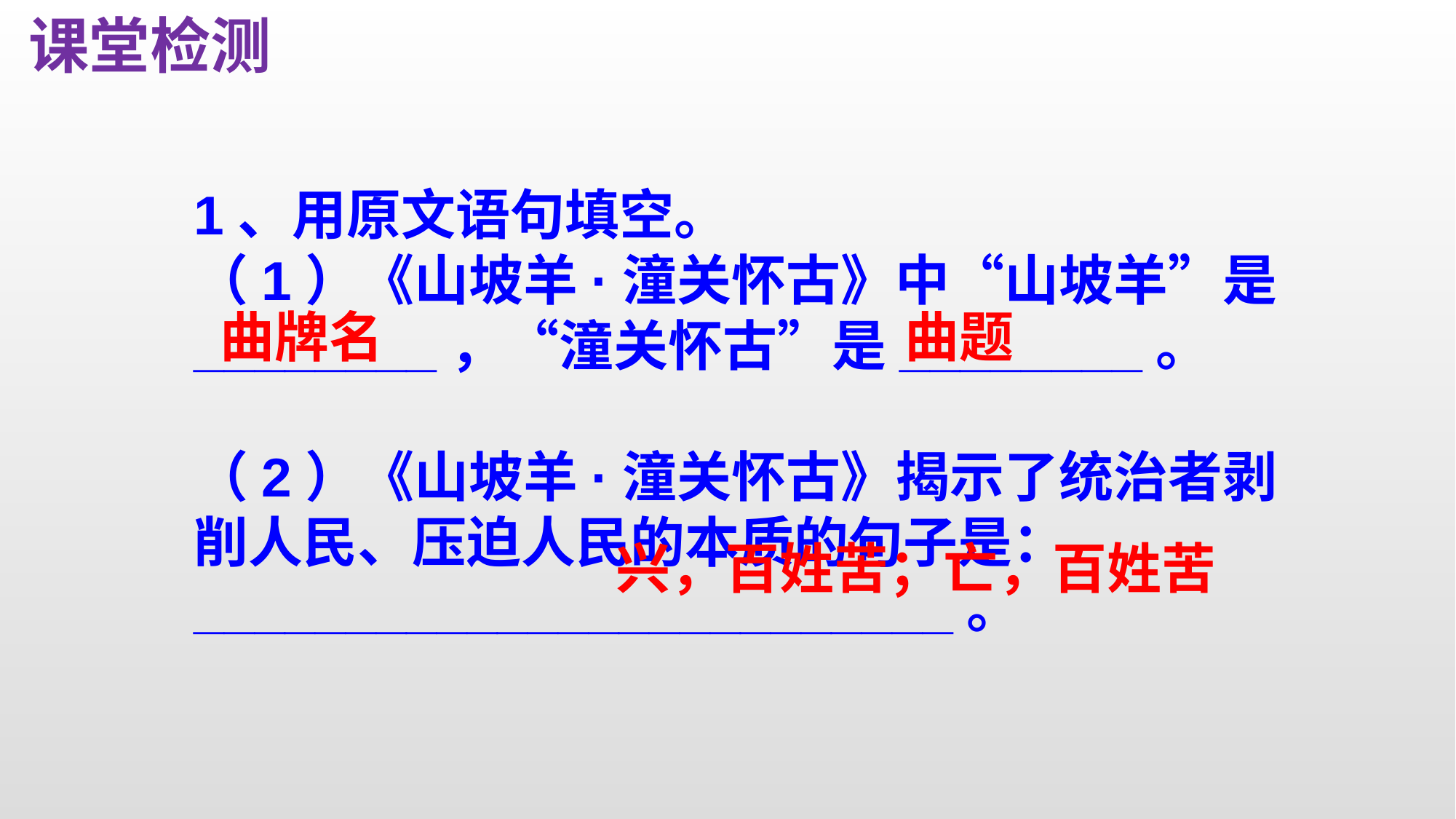

课堂检测
1、用原文语句填空。
（1）《山坡羊·潼关怀古》中“山坡羊”是________，“潼关怀古”是________。

（2）《山坡羊·潼关怀古》揭示了统治者剥削人民、压迫人民的本质的句子是：_________________________。
曲牌名
 曲题
                                兴，百姓苦；亡，百姓苦